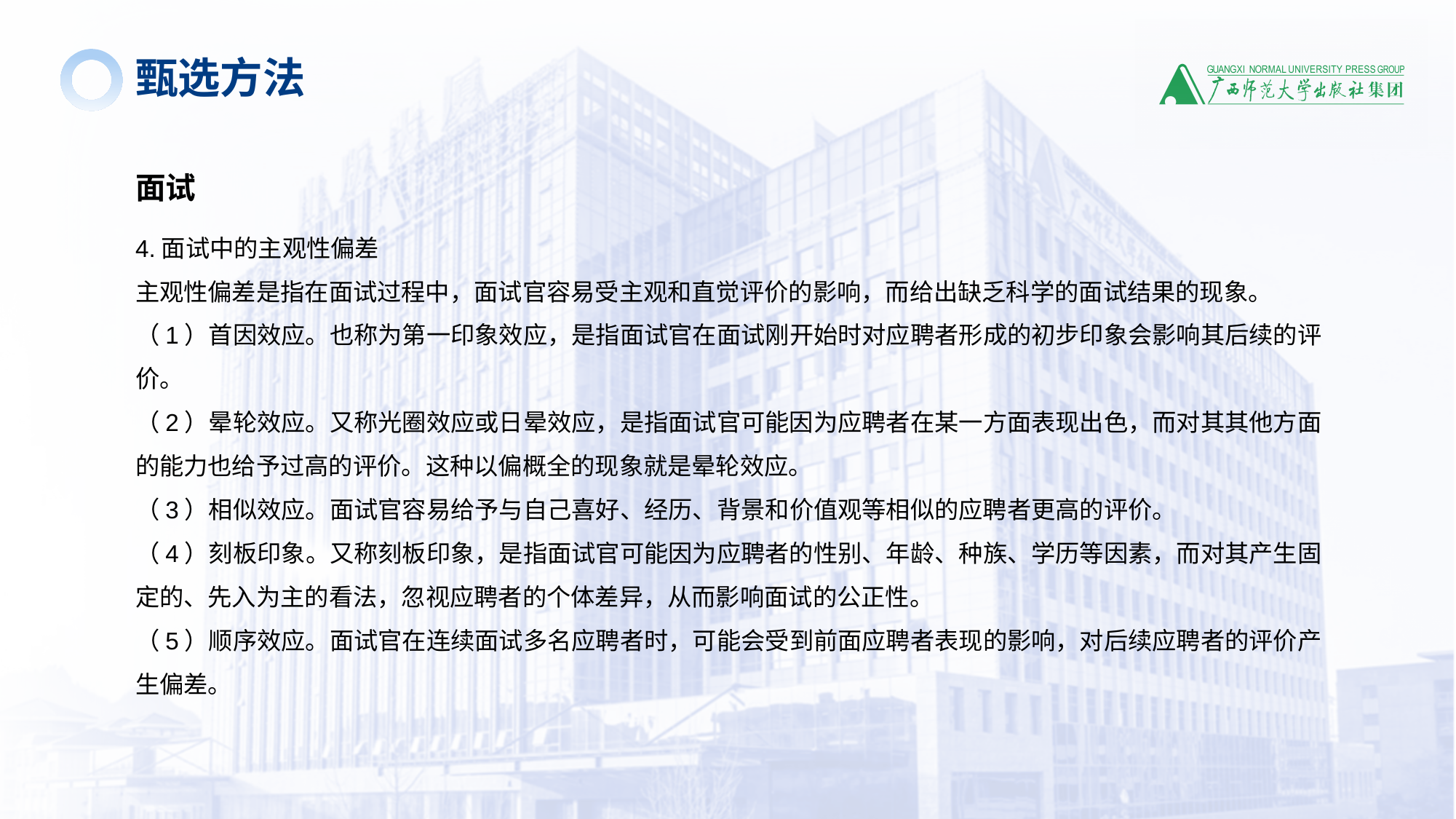

甄选方法

面试
4.面试中的主观性偏差
主观性偏差是指在面试过程中，面试官容易受主观和直觉评价的影响，而给出缺乏科学的面试结果的现象。
（1）首因效应。也称为第一印象效应，是指面试官在面试刚开始时对应聘者形成的初步印象会影响其后续的评价。
（2）晕轮效应。又称光圈效应或日晕效应，是指面试官可能因为应聘者在某一方面表现出色，而对其其他方面的能力也给予过高的评价。这种以偏概全的现象就是晕轮效应。
（3）相似效应。面试官容易给予与自己喜好、经历、背景和价值观等相似的应聘者更高的评价。
（4）刻板印象。又称刻板印象，是指面试官可能因为应聘者的性别、年龄、种族、学历等因素，而对其产生固定的、先入为主的看法，忽视应聘者的个体差异，从而影响面试的公正性。
（5）顺序效应。面试官在连续面试多名应聘者时，可能会受到前面应聘者表现的影响，对后续应聘者的评价产生偏差。